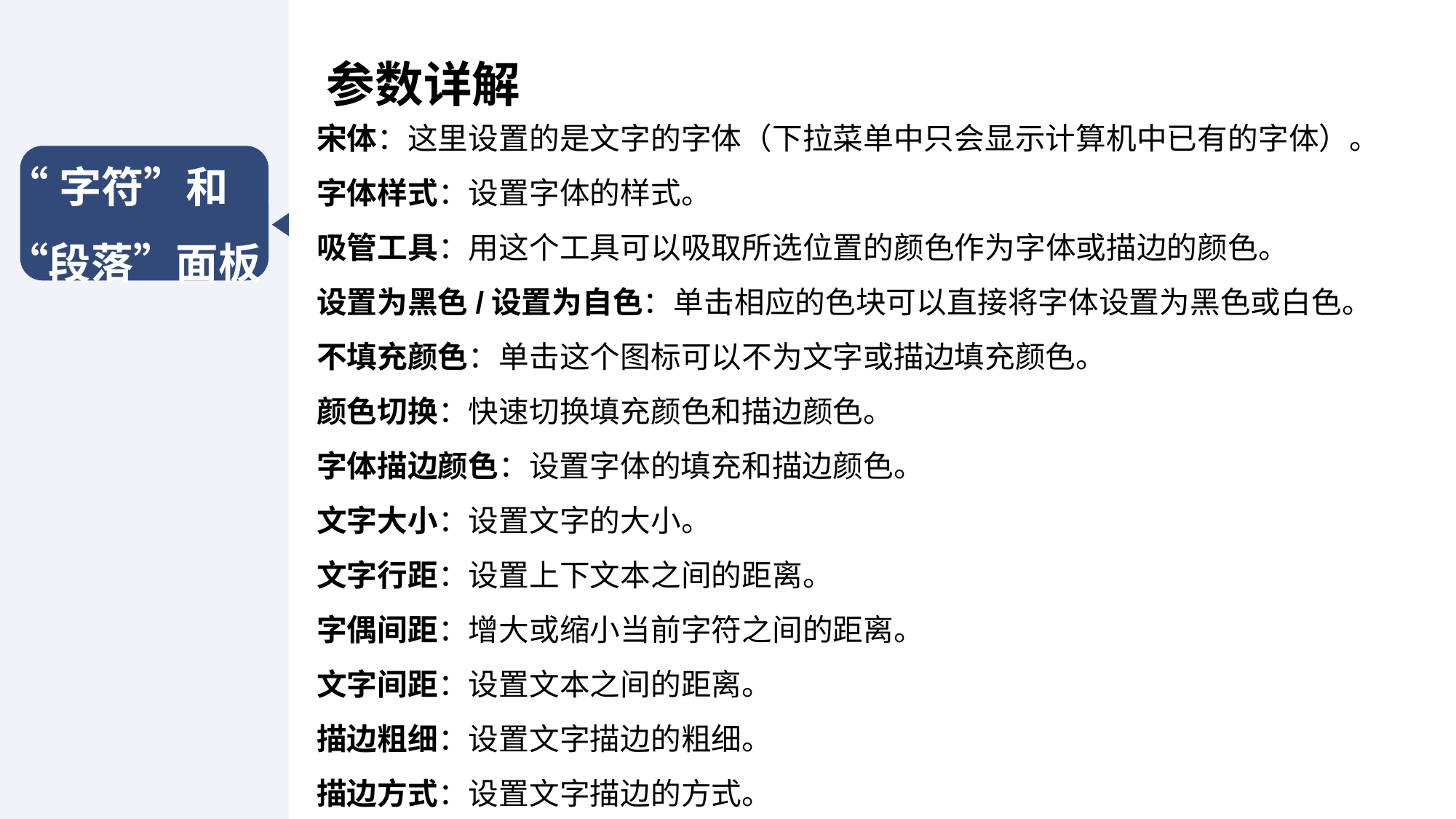

参数详解
宋体：这里设置的是文字的字体（下拉菜单中只会显示计算机中已有的字体）。
字体样式：设置字体的样式。
吸管工具：用这个工具可以吸取所选位置的颜色作为字体或描边的颜色。
设置为黑色/设置为自色：单击相应的色块可以直接将字体设置为黑色或白色。
不填充颜色：单击这个图标可以不为文字或描边填充颜色。
颜色切换：快速切换填充颜色和描边颜色。
字体描边颜色：设置字体的填充和描边颜色。
文字大小：设置文字的大小。
文字行距：设置上下文本之间的距离。
字偶间距：增大或缩小当前字符之间的距离。
文字间距：设置文本之间的距离。
描边粗细：设置文字描边的粗细。
描边方式：设置文字描边的方式。
“字符”和“段落”面板